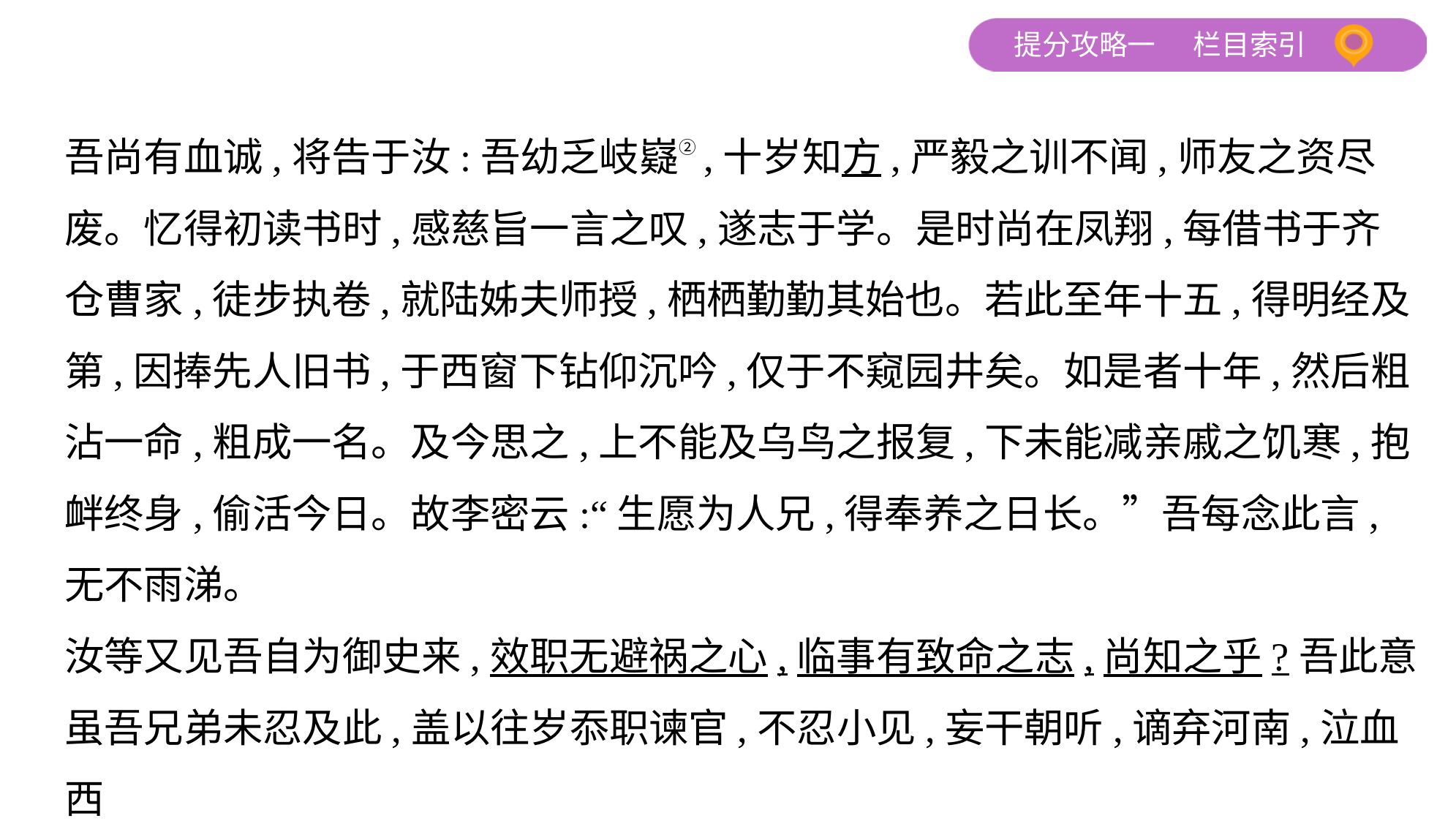

吾尚有血诚,将告于汝:吾幼乏岐嶷②,十岁知方,严毅之训不闻,师友之资尽
废。忆得初读书时,感慈旨一言之叹,遂志于学。是时尚在凤翔,每借书于齐
仓曹家,徒步执卷,就陆姊夫师授,栖栖勤勤其始也。若此至年十五,得明经及
第,因捧先人旧书,于西窗下钻仰沉吟,仅于不窥园井矣。如是者十年,然后粗
沾一命,粗成一名。及今思之,上不能及乌鸟之报复,下未能减亲戚之饥寒,抱
衅终身,偷活今日。故李密云:“生愿为人兄,得奉养之日长。”吾每念此言,
无不雨涕。
汝等又见吾自为御史来,效职无避祸之心,临事有致命之志,尚知之乎?吾此意
虽吾兄弟未忍及此,盖以往岁忝职谏官,不忍小见,妄干朝听,谪弃河南,泣血西